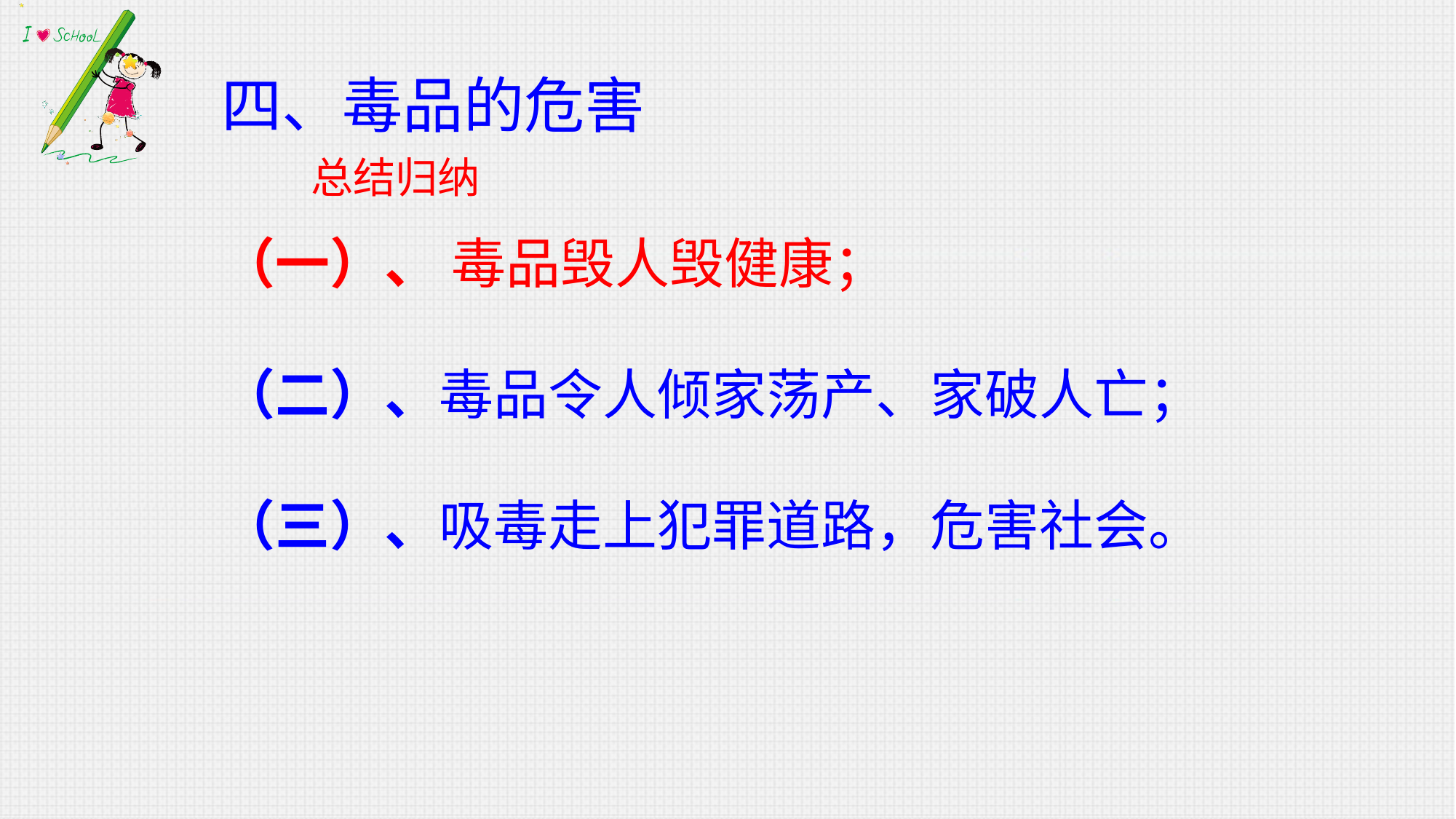

# 四、毒品的危害
总结归纳
（一）、 毒品毁人毁健康；

（二）、毒品令人倾家荡产、家破人亡；

（三）、吸毒走上犯罪道路，危害社会。